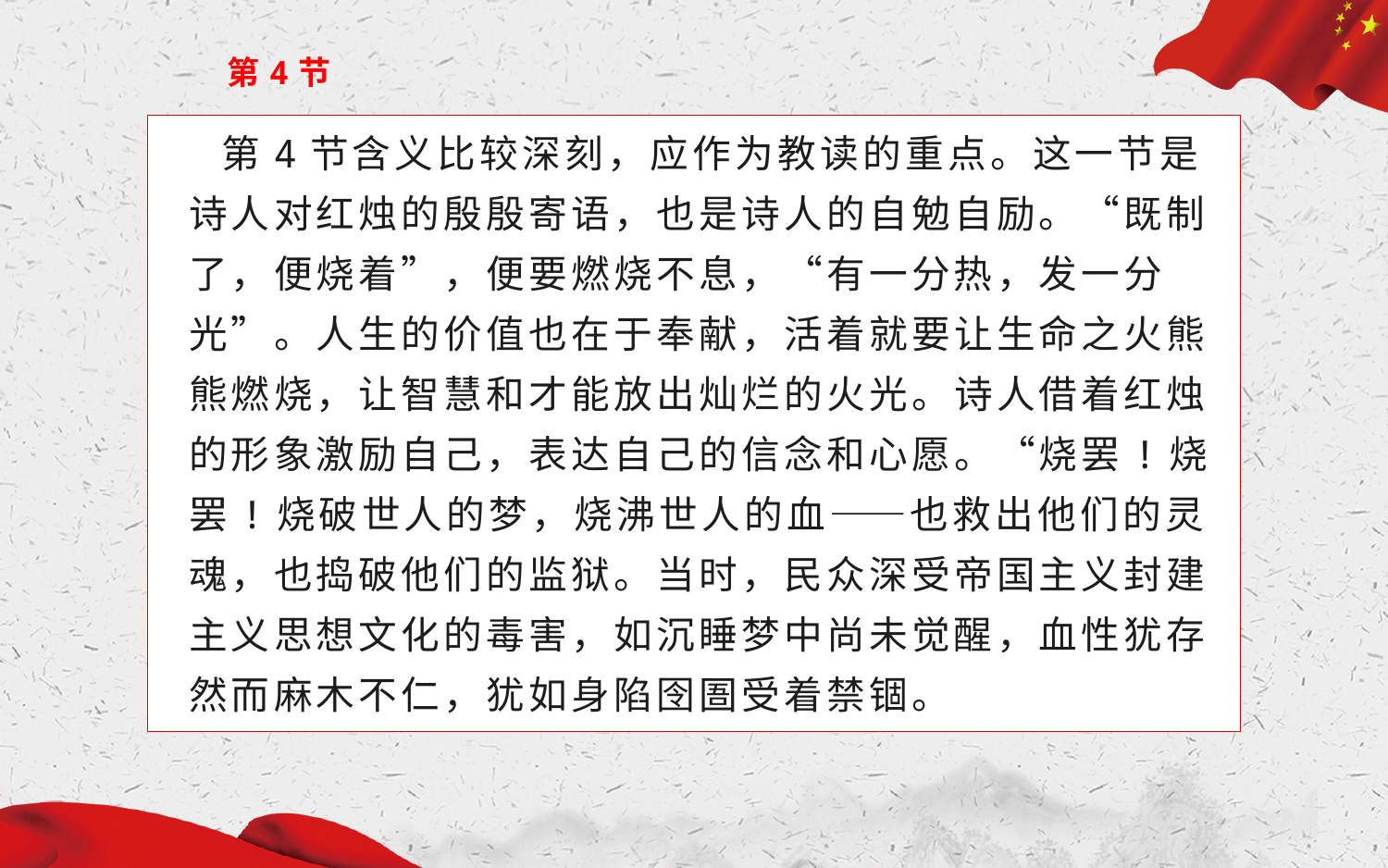

# 第4节
    第4节含义比较深刻，应作为教读的重点。这一节是诗人对红烛的殷殷寄语，也是诗人的自勉自励。“既制了，便烧着”，便要燃烧不息，“有一分热，发一分光”。人生的价值也在于奉献，活着就要让生命之火熊熊燃烧，让智慧和才能放出灿烂的火光。诗人借着红烛的形象激励自己，表达自己的信念和心愿。“烧罢!烧罢!烧破世人的梦，烧沸世人的血——也救出他们的灵魂，也捣破他们的监狱。当时，民众深受帝国主义封建主义思想文化的毒害，如沉睡梦中尚未觉醒，血性犹存然而麻木不仁，犹如身陷囹圄受着禁锢。